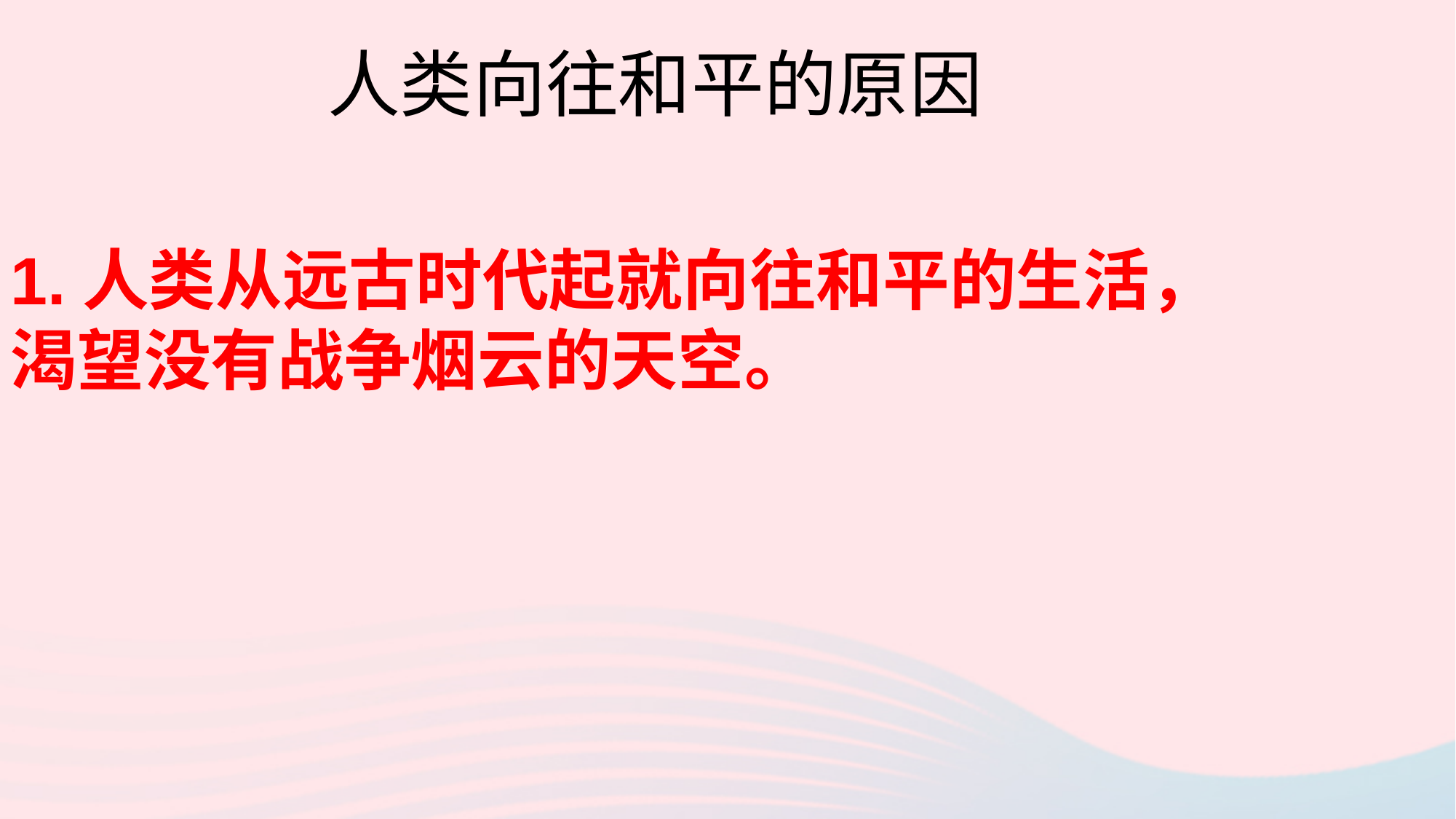

人类向往和平的原因
1.人类从远古时代起就向往和平的生活，渴望没有战争烟云的天空。